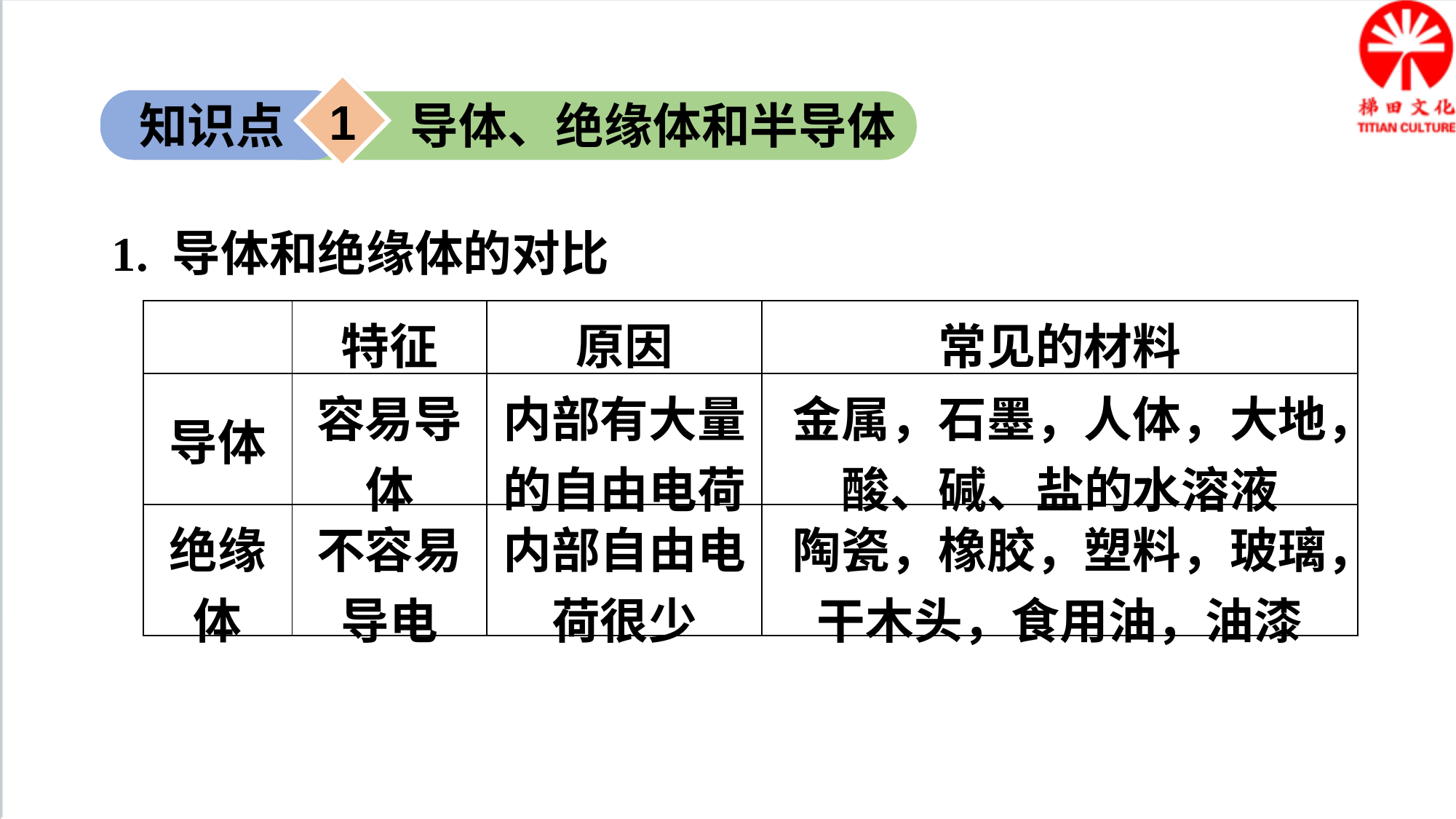

1
知识点
导体、绝缘体和半导体

1. 导体和绝缘体的对比
|  | 特征 | 原因 | 常见的材料 |
| --- | --- | --- | --- |
| 导体 | 容易导体 | 内部有大量的自由电荷 | 金属，石墨，人体，大地，酸、碱、盐的水溶液 |
| 绝缘体 | 不容易导电 | 内部自由电荷很少 | 陶瓷，橡胶，塑料，玻璃，干木头，食用油，油漆 |